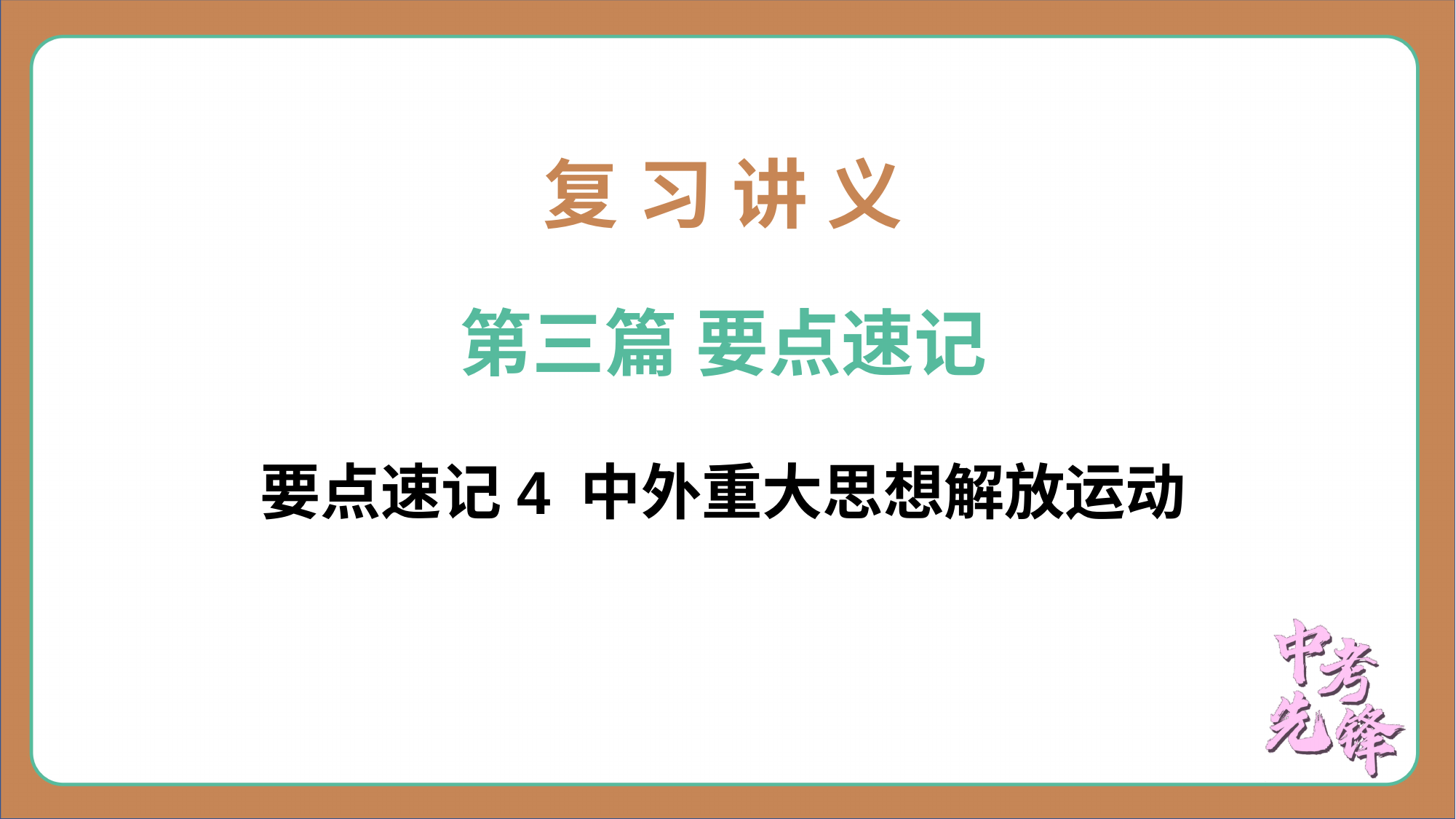

复 习 讲 义
第三篇 要点速记
要点速记4 中外重大思想解放运动